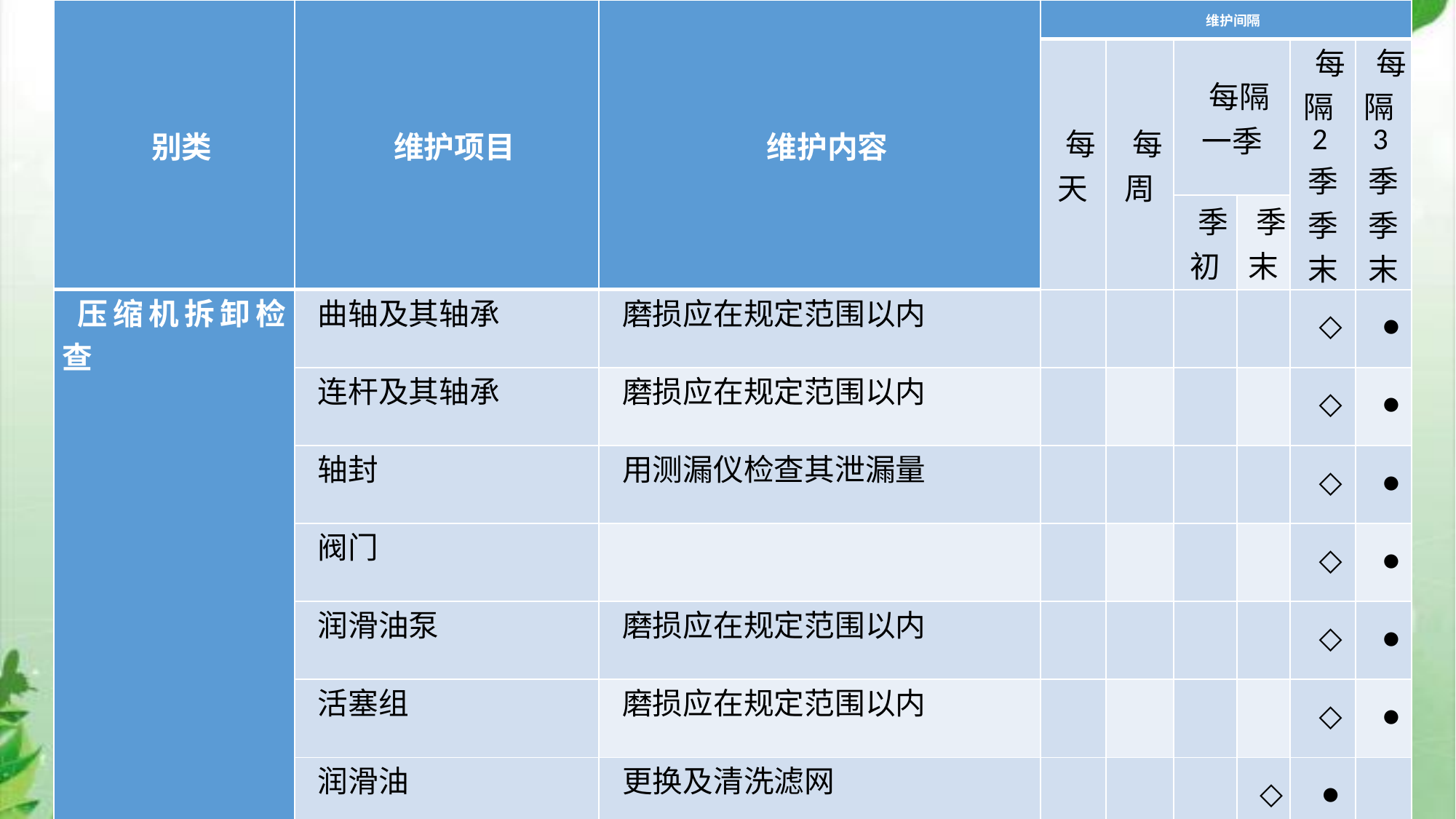

| 别类 | 维护项目 | 维护内容 | 维护间隔 |  |  |  |  |  |
| --- | --- | --- | --- | --- | --- | --- | --- | --- |
|  |  |  | 每天 | 每周 | 每隔一季 |  | 每隔2季季末 | 每隔3季季末 |
|  |  |  |  |  | 季初 | 季末 |  |  |
| 压缩机拆卸检查 | 曲轴及其轴承 | 磨损应在规定范围以内 |  |  |  |  | ◇ | ● |
|  | 连杆及其轴承 | 磨损应在规定范围以内 |  |  |  |  | ◇ | ● |
|  | 轴封 | 用测漏仪检查其泄漏量 |  |  |  |  | ◇ | ● |
|  | 阀门 |  |  |  |  |  | ◇ | ● |
|  | 润滑油泵 | 磨损应在规定范围以内 |  |  |  |  | ◇ | ● |
|  | 活塞组 | 磨损应在规定范围以内 |  |  |  |  | ◇ | ● |
|  | 润滑油 | 更换及清洗滤网 |  |  |  | ◇ | ● |  |